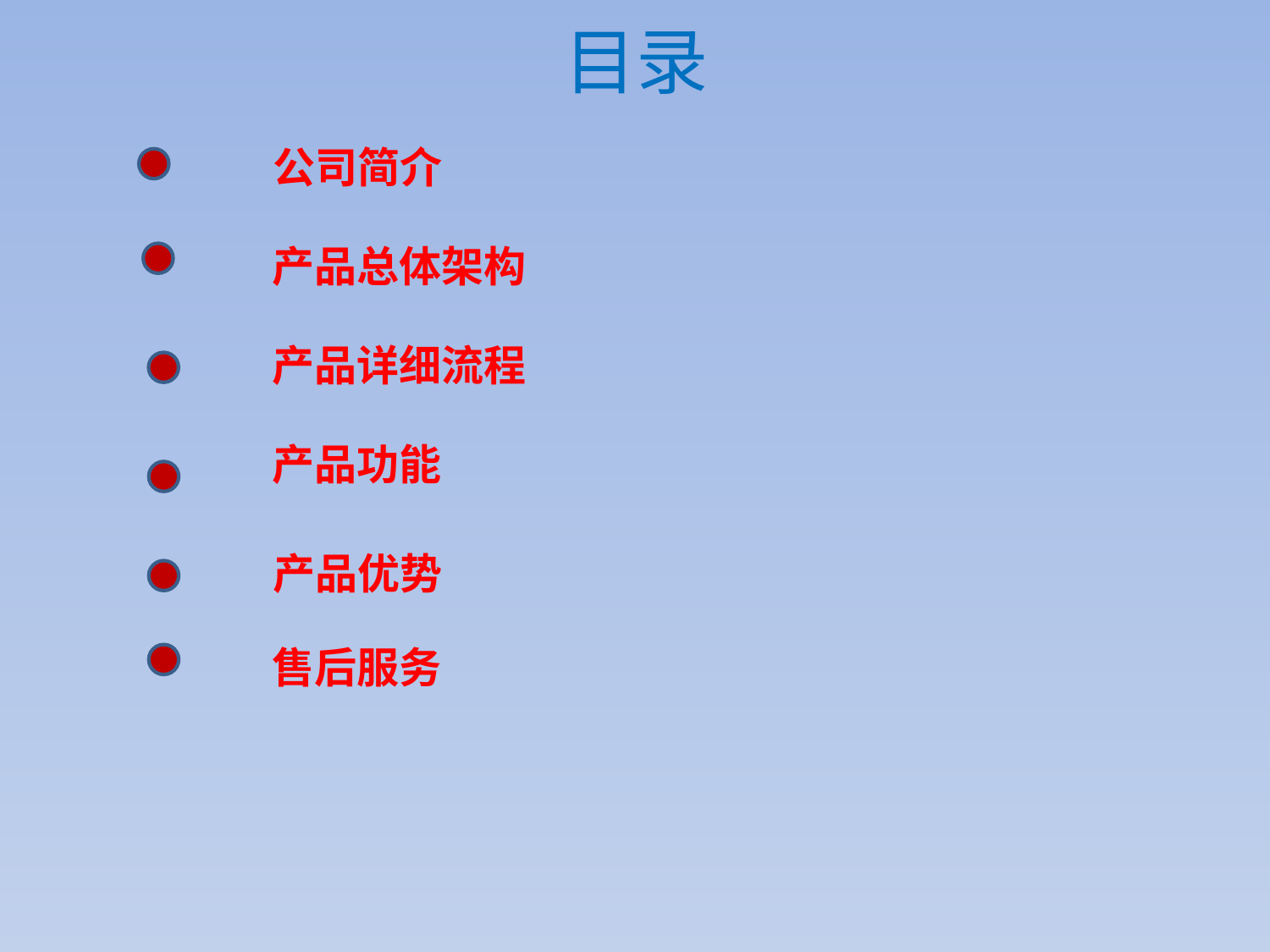

# 目录
公司简介

产品总体架构

产品详细流程

产品功能

产品优势

售后服务